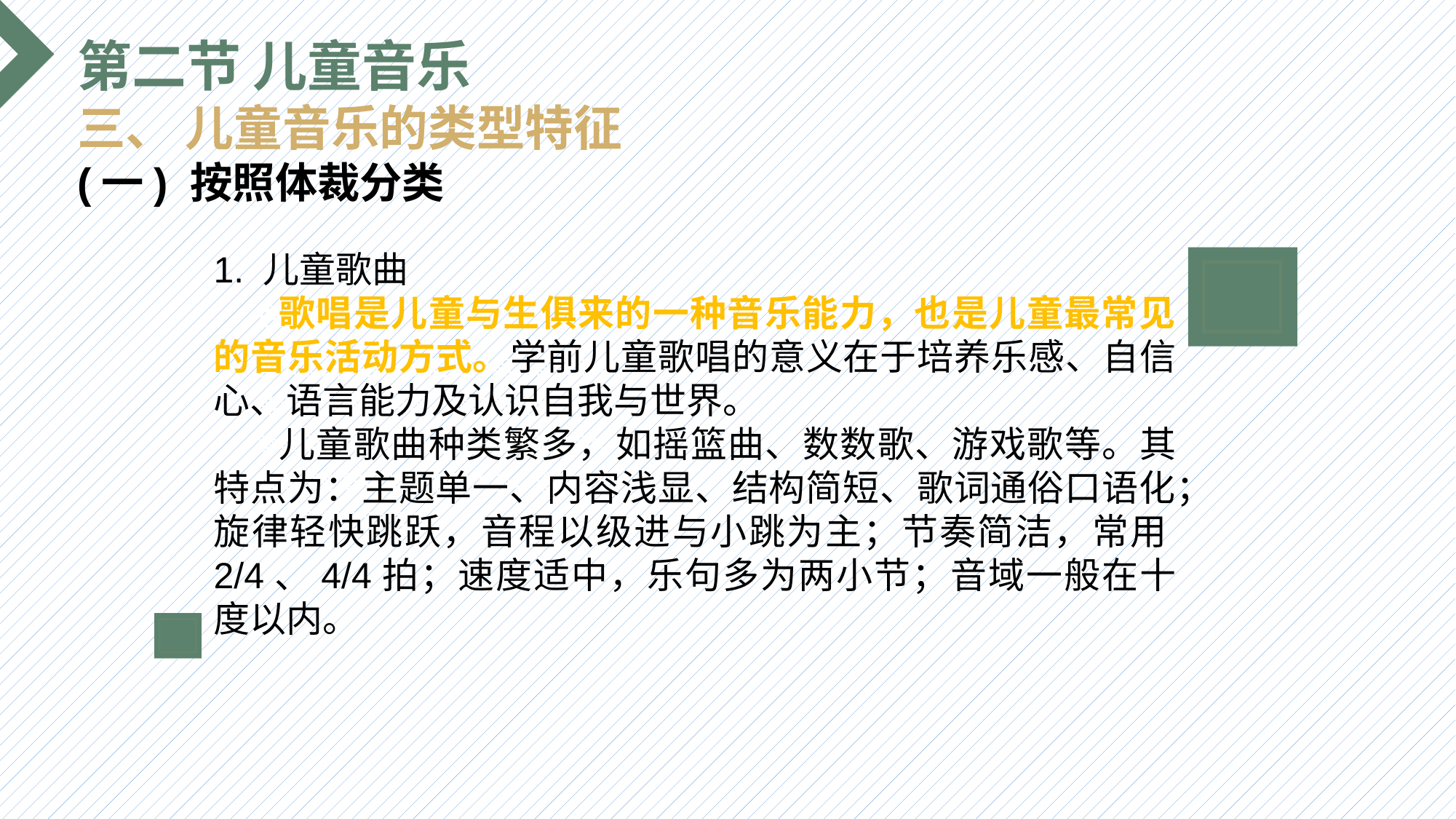

第二节 儿童音乐
三、 儿童音乐的类型特征
(一) 按照体裁分类

1. 儿童歌曲
      歌唱是儿童与生俱来的一种音乐能力，也是儿童最常见的音乐活动方式。学前儿童歌唱的意义在于培养乐感、自信心、语言能力及认识自我与世界。
      儿童歌曲种类繁多，如摇篮曲、数数歌、游戏歌等。其特点为：主题单一、内容浅显、结构简短、歌词通俗口语化；旋律轻快跳跃，音程以级进与小跳为主；节奏简洁，常用2/4、4/4拍；速度适中，乐句多为两小节；音域一般在十度以内。

选题背景
输入您的内容，请简要说明，言简意赅即可输入您的内容，请简要说明，言简意赅即可输入您的内容，请简要说明，言简意赅即可输入您的内容，请简要说明，言简意赅即可